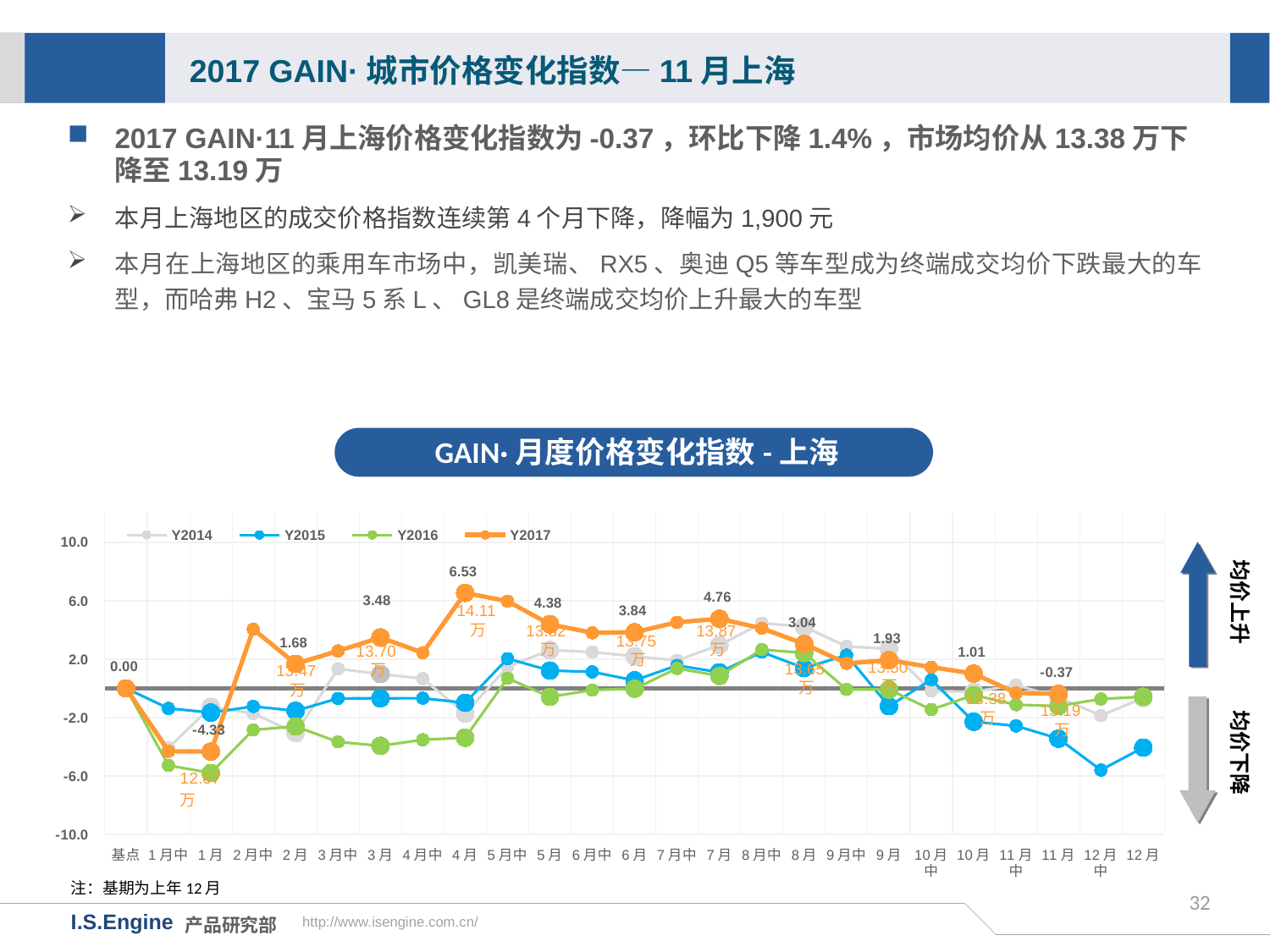

2017 GAIN·城市价格变化指数—11月上海
2017 GAIN·11月上海价格变化指数为-0.37，环比下降1.4%，市场均价从13.38万下降至13.19万
本月上海地区的成交价格指数连续第4个月下降，降幅为1,900元
本月在上海地区的乘用车市场中，凯美瑞、RX5、奥迪Q5等车型成为终端成交均价下跌最大的车型，而哈弗H2、宝马5系L、GL8是终端成交均价上升最大的车型

GAIN·月度价格变化指数-上海

[unsupported chart]

均价上升

14.11万
13.82万
13.87万
13.75万
13.70万
13.50万
13.65万
13.47万
均价下降
13.38万

13.19万
注：基期为上年12月
32